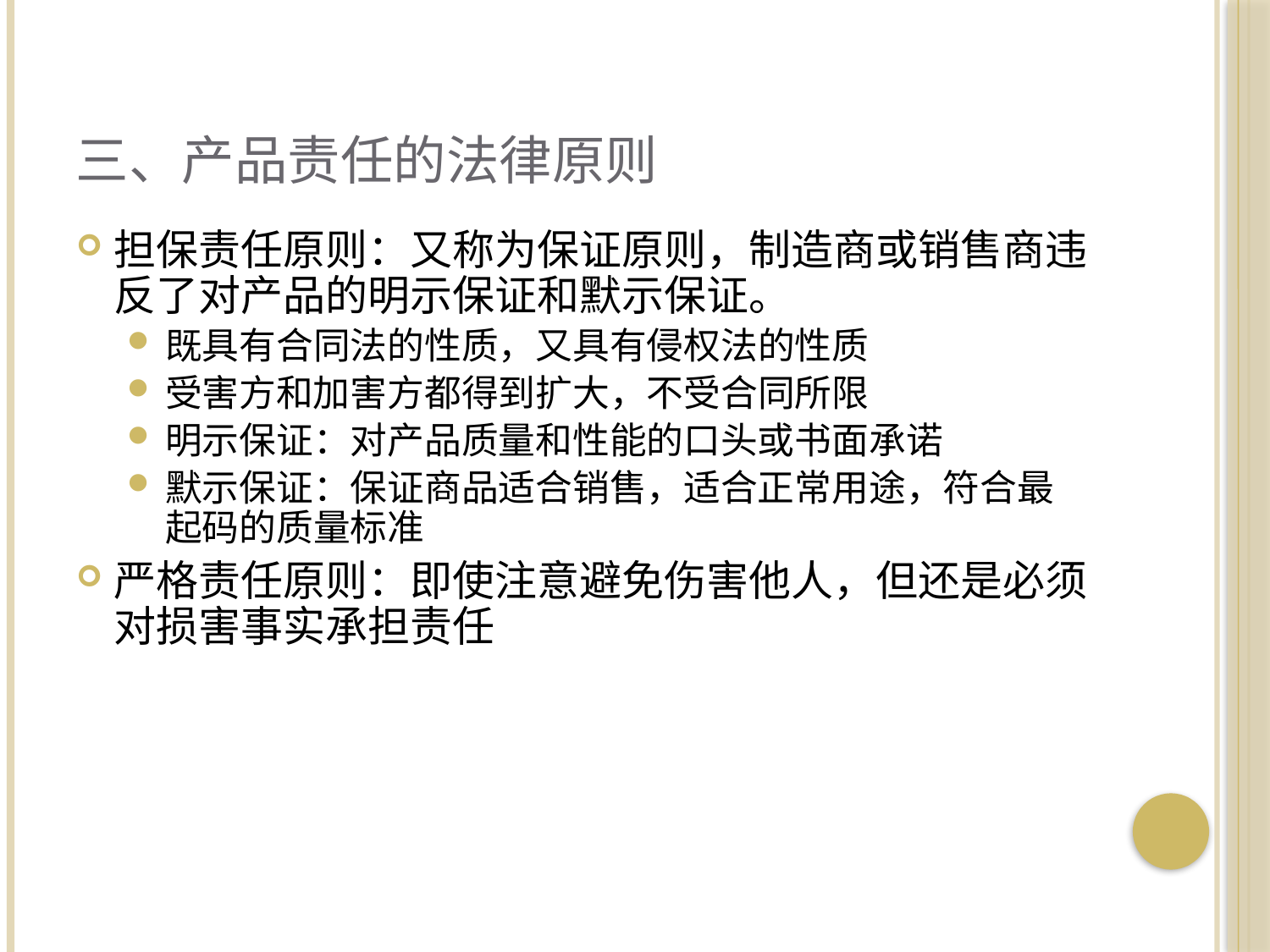

# 三、产品责任的法律原则
担保责任原则：又称为保证原则，制造商或销售商违反了对产品的明示保证和默示保证。
既具有合同法的性质，又具有侵权法的性质
受害方和加害方都得到扩大，不受合同所限
明示保证：对产品质量和性能的口头或书面承诺
默示保证：保证商品适合销售，适合正常用途，符合最起码的质量标准
严格责任原则：即使注意避免伤害他人，但还是必须对损害事实承担责任